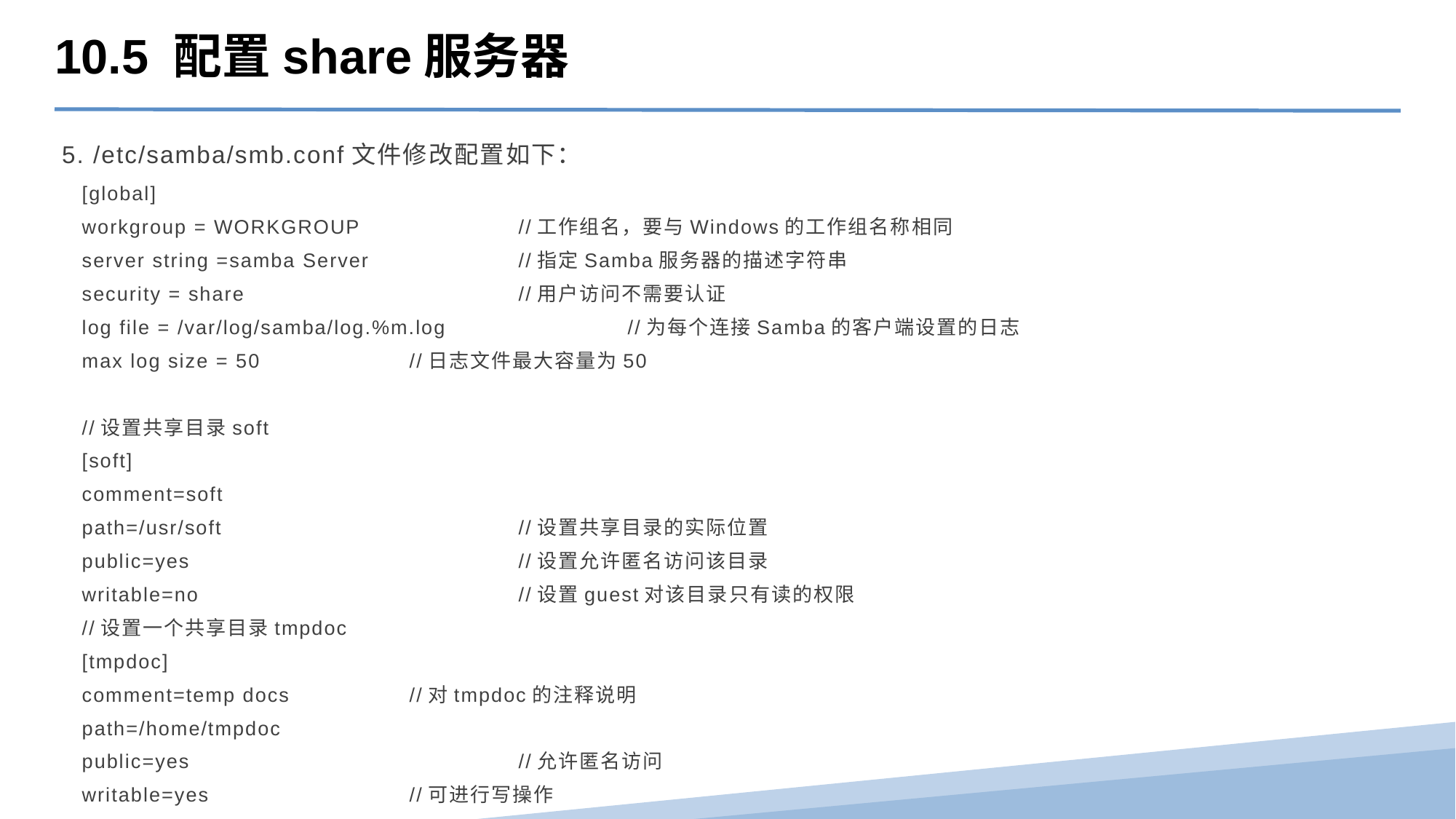

10.5 配置share服务器
5. /etc/samba/smb.conf文件修改配置如下：
[global]
workgroup = WORKGROUP          	//工作组名，要与Windows的工作组名称相同
server string =samba Server           	//指定Samba服务器的描述字符串
security = share                  	  	//用户访问不需要认证
log file = /var/log/samba/log.%m.log  		//为每个连接Samba的客户端设置的日志
max log size = 50                    	//日志文件最大容量为50

//设置共享目录soft
[soft]
comment=soft
path=/usr/soft  			//设置共享目录的实际位置
public=yes   			//设置允许匿名访问该目录
writable=no   			//设置guest对该目录只有读的权限
//设置一个共享目录tmpdoc
[tmpdoc]
comment=temp docs		//对tmpdoc的注释说明
path=/home/tmpdoc
public=yes  			//允许匿名访问
writable=yes    		//可进行写操作